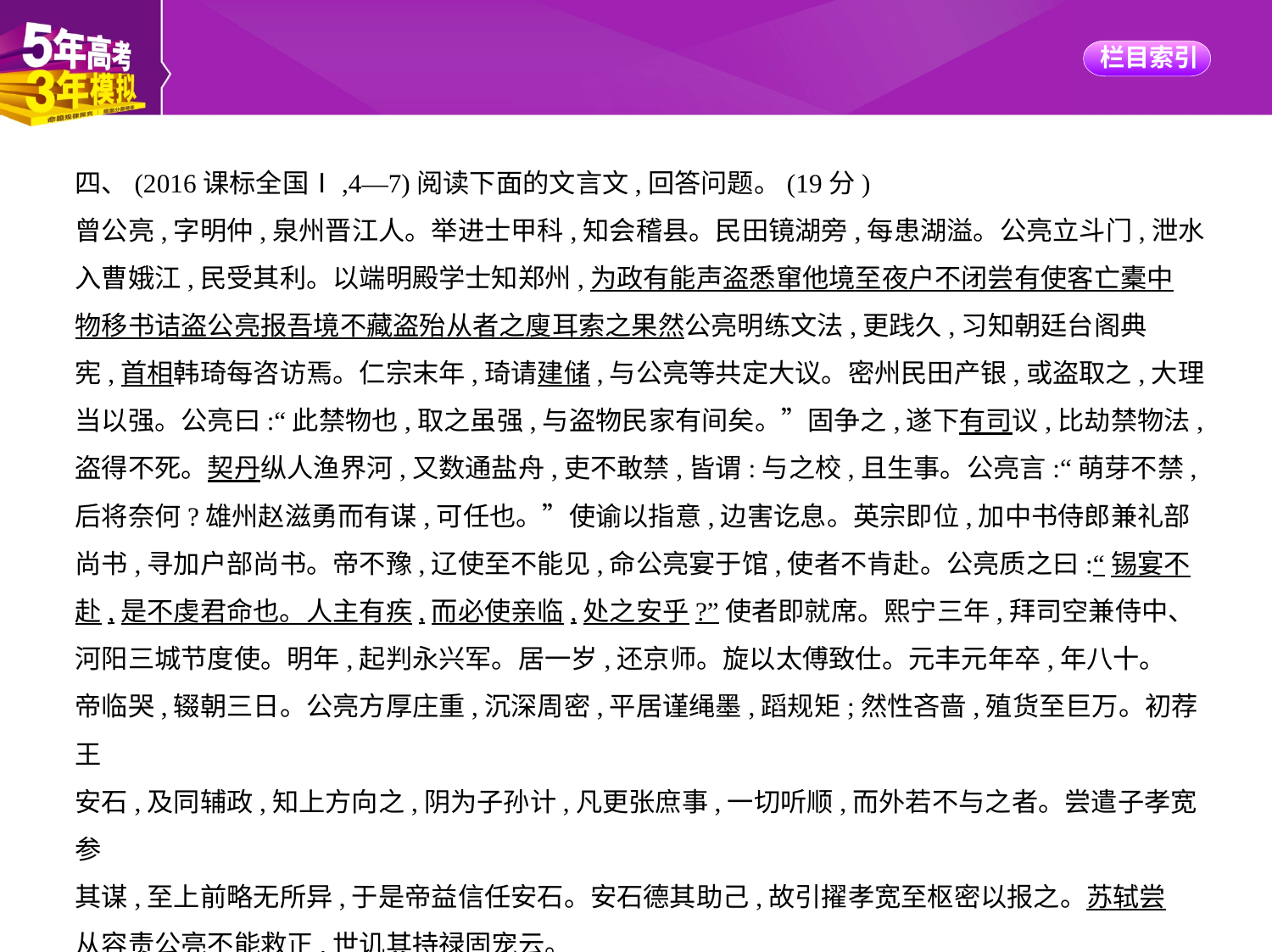

四、(2016课标全国Ⅰ,4—7)阅读下面的文言文,回答问题。(19分)
曾公亮,字明仲,泉州晋江人。举进士甲科,知会稽县。民田镜湖旁,每患湖溢。公亮立斗门,泄水
入曹娥江,民受其利。以端明殿学士知郑州,为政有能声盗悉窜他境至夜户不闭尝有使客亡橐中
物移书诘盗公亮报吾境不藏盗殆从者之廋耳索之果然公亮明练文法,更践久,习知朝廷台阁典
宪,首相韩琦每咨访焉。仁宗末年,琦请建储,与公亮等共定大议。密州民田产银,或盗取之,大理
当以强。公亮曰:“此禁物也,取之虽强,与盗物民家有间矣。”固争之,遂下有司议,比劫禁物法,
盗得不死。契丹纵人渔界河,又数通盐舟,吏不敢禁,皆谓:与之校,且生事。公亮言:“萌芽不禁,
后将奈何?雄州赵滋勇而有谋,可任也。”使谕以指意,边害讫息。英宗即位,加中书侍郎兼礼部
尚书,寻加户部尚书。帝不豫,辽使至不能见,命公亮宴于馆,使者不肯赴。公亮质之曰:“锡宴不
赴,是不虔君命也。人主有疾,而必使亲临,处之安乎?”使者即就席。熙宁三年,拜司空兼侍中、
河阳三城节度使。明年,起判永兴军。居一岁,还京师。旋以太傅致仕。元丰元年卒,年八十。
帝临哭,辍朝三日。公亮方厚庄重,沉深周密,平居谨绳墨,蹈规矩;然性吝啬,殖货至巨万。初荐王
安石,及同辅政,知上方向之,阴为子孙计,凡更张庶事,一切听顺,而外若不与之者。尝遣子孝宽参
其谋,至上前略无所异,于是帝益信任安石。安石德其助己,故引擢孝宽至枢密以报之。苏轼尝
从容责公亮不能救正,世讥其持禄固宠云。
(节选自《宋史·曾公亮传》)